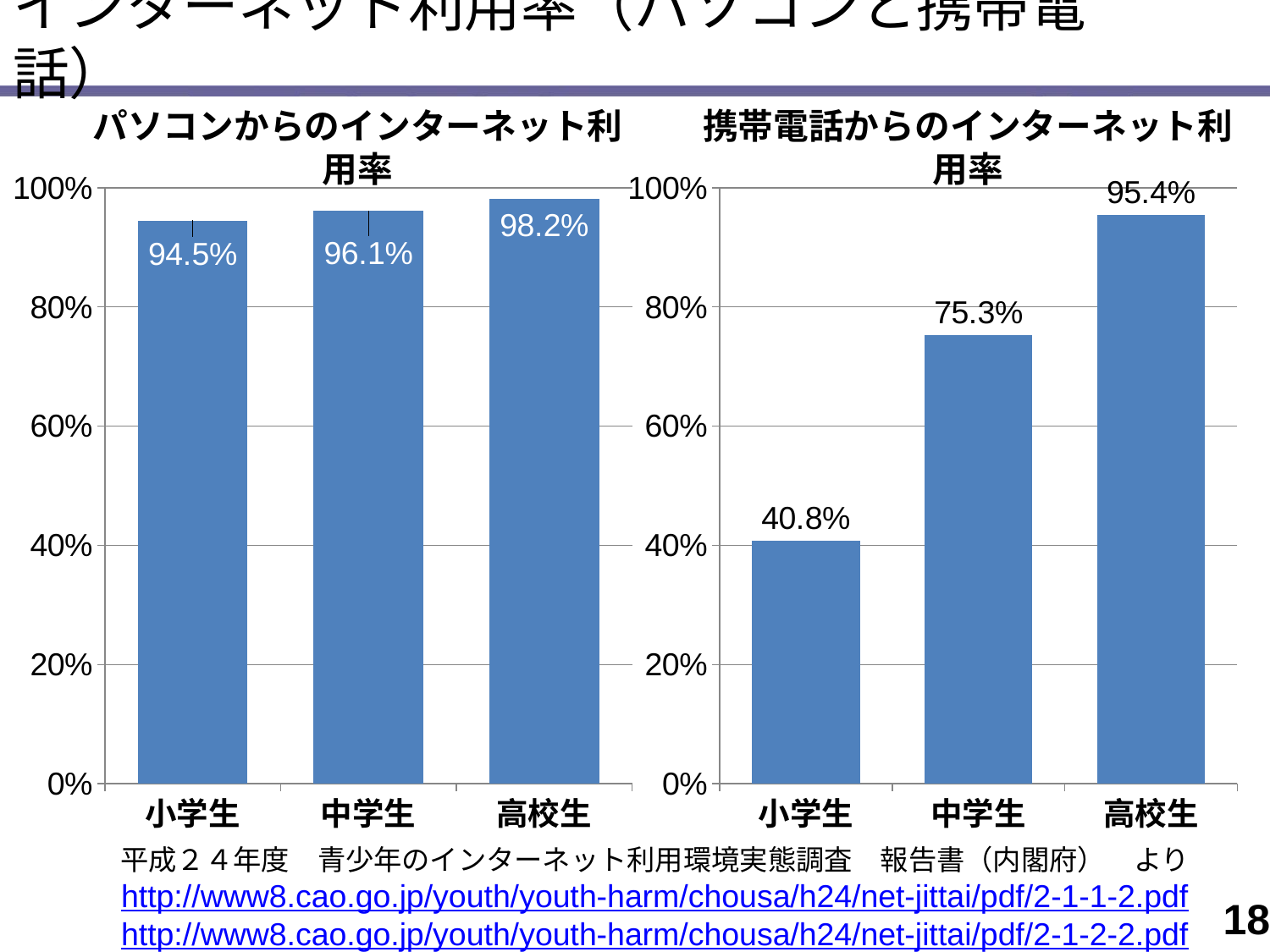

インターネット利用率（パソコンと携帯電話）
パソコンからのインターネット利用率
携帯電話からのインターネット利用率

### Chart

| Category | 利用している |
|---|---|
| 小学生 | 0.945 |
| 中学生 | 0.9610000000000006 |
| 高校生 | 0.982 |

### Chart

| Category | 利用している |
|---|---|
| 小学生 | 0.4080000000000001 |
| 中学生 | 0.7530000000000021 |
| 高校生 | 0.9540000000000006 |
平成２４年度　青少年のインターネット利用環境実態調査　報告書（内閣府）　より
http://www8.cao.go.jp/youth/youth-harm/chousa/h24/net-jittai/pdf/2-1-1-2.pdf
http://www8.cao.go.jp/youth/youth-harm/chousa/h24/net-jittai/pdf/2-1-2-2.pdf
18